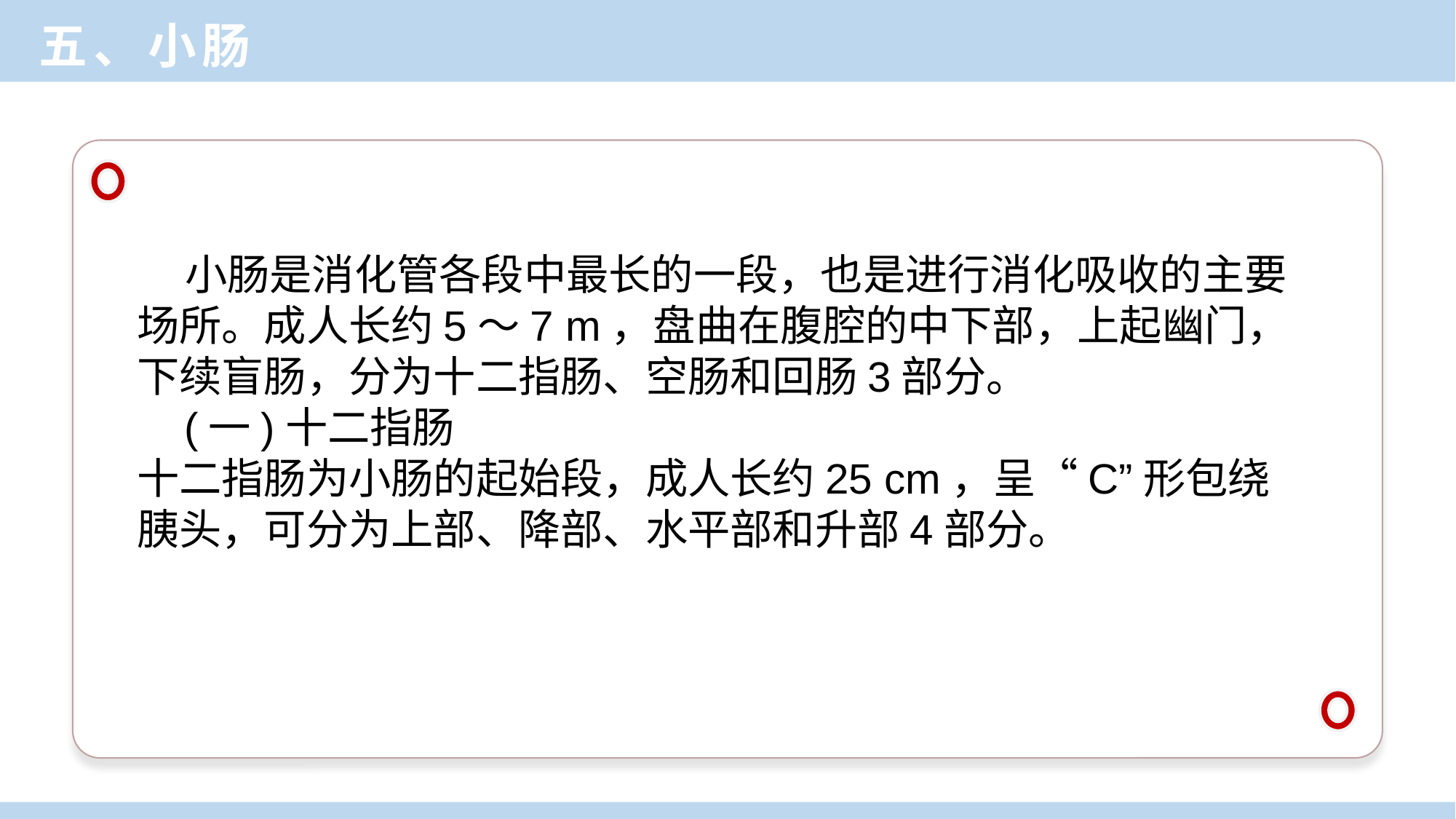

五、小肠

    小肠是消化管各段中最长的一段，也是进行消化吸收的主要场所。成人长约5～7 m，盘曲在腹腔的中下部，上起幽门，下续盲肠，分为十二指肠、空肠和回肠3部分。
    (一)十二指肠
十二指肠为小肠的起始段，成人长约25 cm，呈“C”形包绕胰头，可分为上部、降部、水平部和升部4部分。